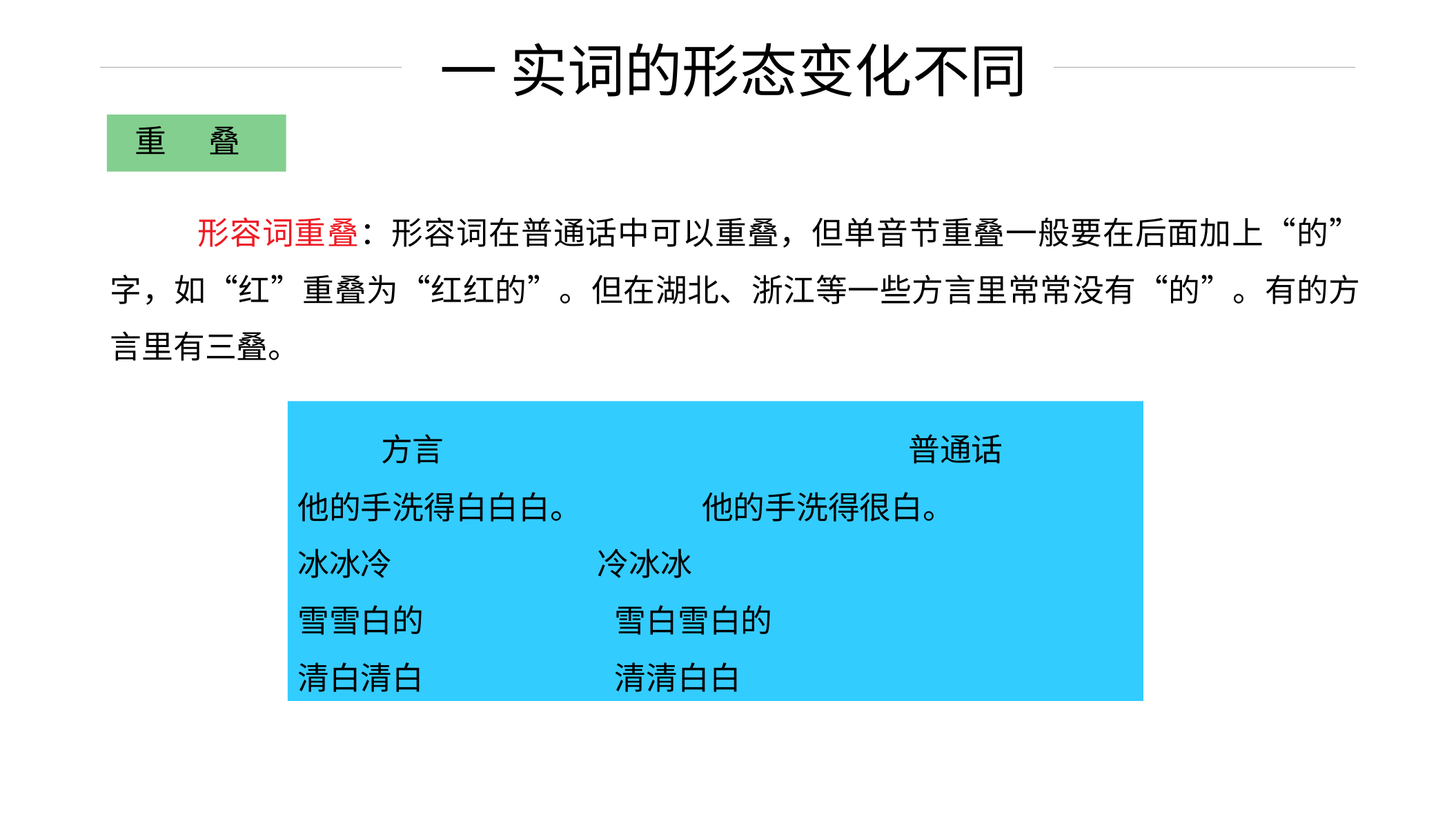

一 实词的形态变化不同

重      叠
          形容词重叠：形容词在普通话中可以重叠，但单音节重叠一般要在后面加上“的”字，如“红”重叠为“红红的”。但在湖北、浙江等一些方言里常常没有“的”。有的方言里有三叠。
　　　方言 　　                                                  普通话
他的手洗得白白白。                 他的手洗得很白。
冰冰冷                             冷冰冰
雪雪白的                           雪白雪白的
清白清白                           清清白白